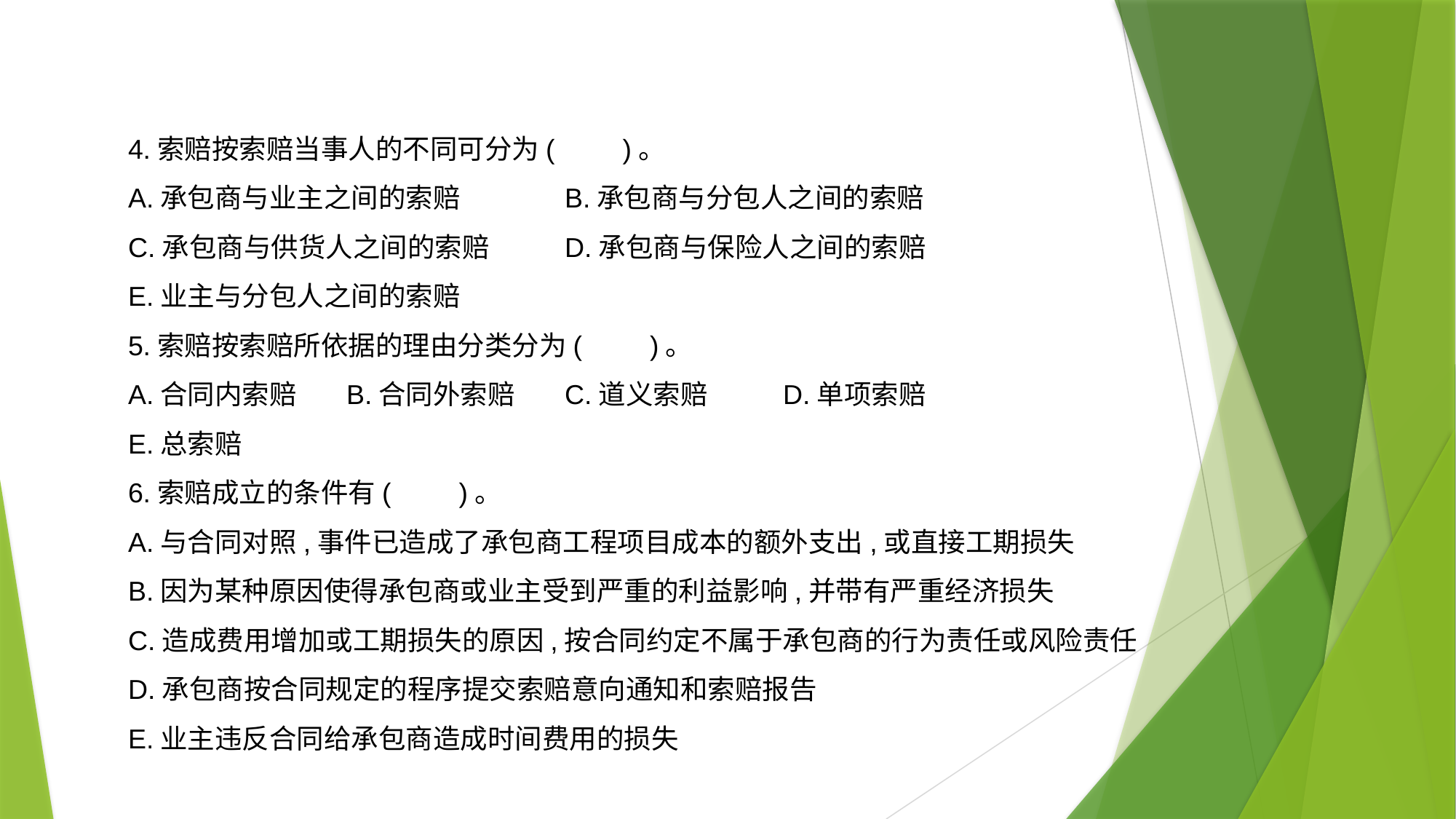

4.索赔按索赔当事人的不同可分为(　　)。
A.承包商与业主之间的索赔	B.承包商与分包人之间的索赔
C.承包商与供货人之间的索赔	D.承包商与保险人之间的索赔
E.业主与分包人之间的索赔
5.索赔按索赔所依据的理由分类分为(　　)。
A.合同内索赔	B.合同外索赔	C.道义索赔	D.单项索赔
E.总索赔
6.索赔成立的条件有(　　)。
A.与合同对照,事件已造成了承包商工程项目成本的额外支出,或直接工期损失
B.因为某种原因使得承包商或业主受到严重的利益影响,并带有严重经济损失
C.造成费用增加或工期损失的原因,按合同约定不属于承包商的行为责任或风险责任
D.承包商按合同规定的程序提交索赔意向通知和索赔报告
E.业主违反合同给承包商造成时间费用的损失